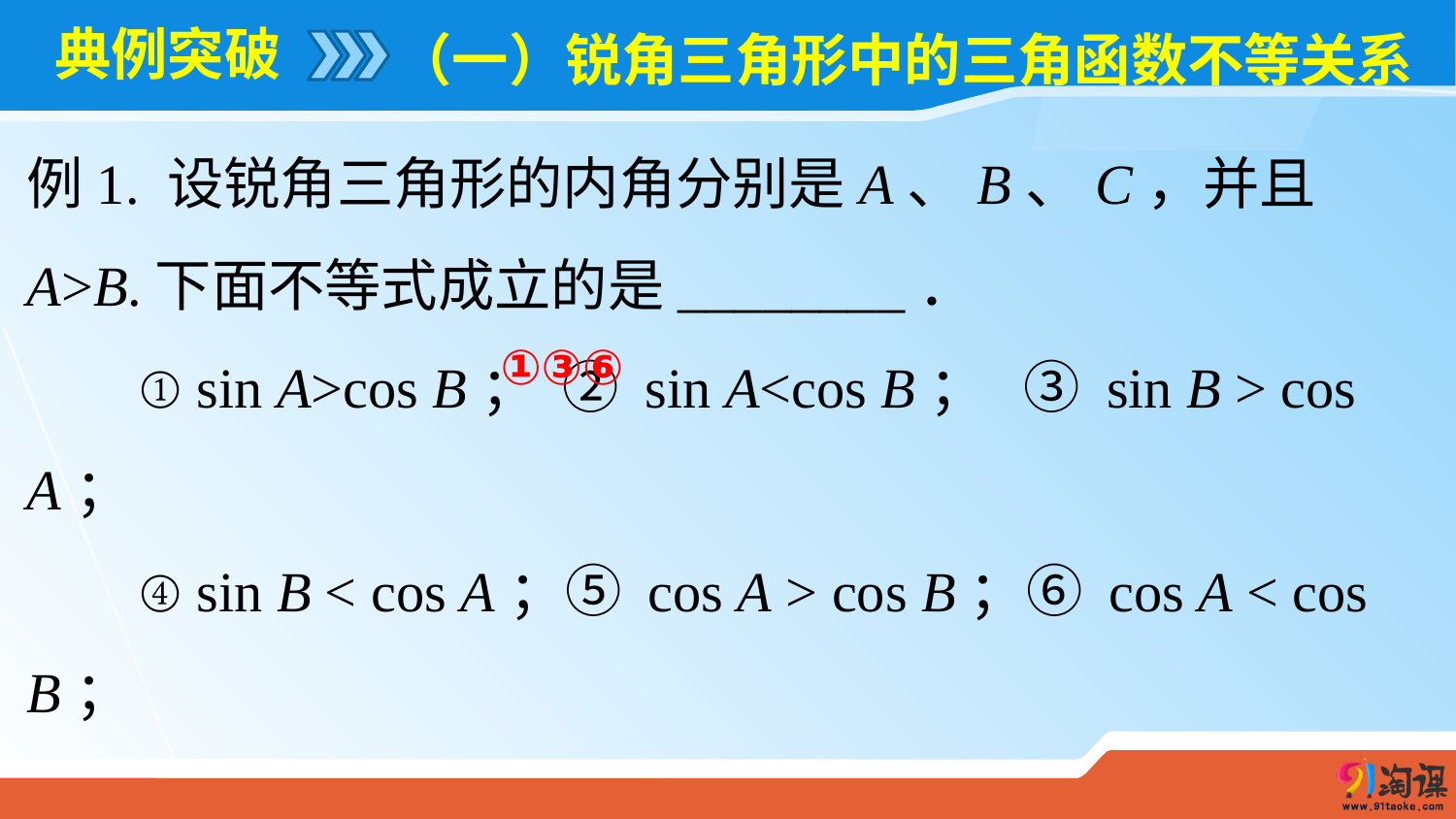

# 典例突破
（一）锐角三角形中的三角函数不等关系
例1. 设锐角三角形的内角分别是A、B、C，并且A>B.下面不等式成立的是________．
        ① sin A>cos B；  ② sin A<cos B；   ③ sin B > cos A；
        ④ sin B < cos A；⑤ cos A > cos B；⑥ cos A < cos B；
①③⑥